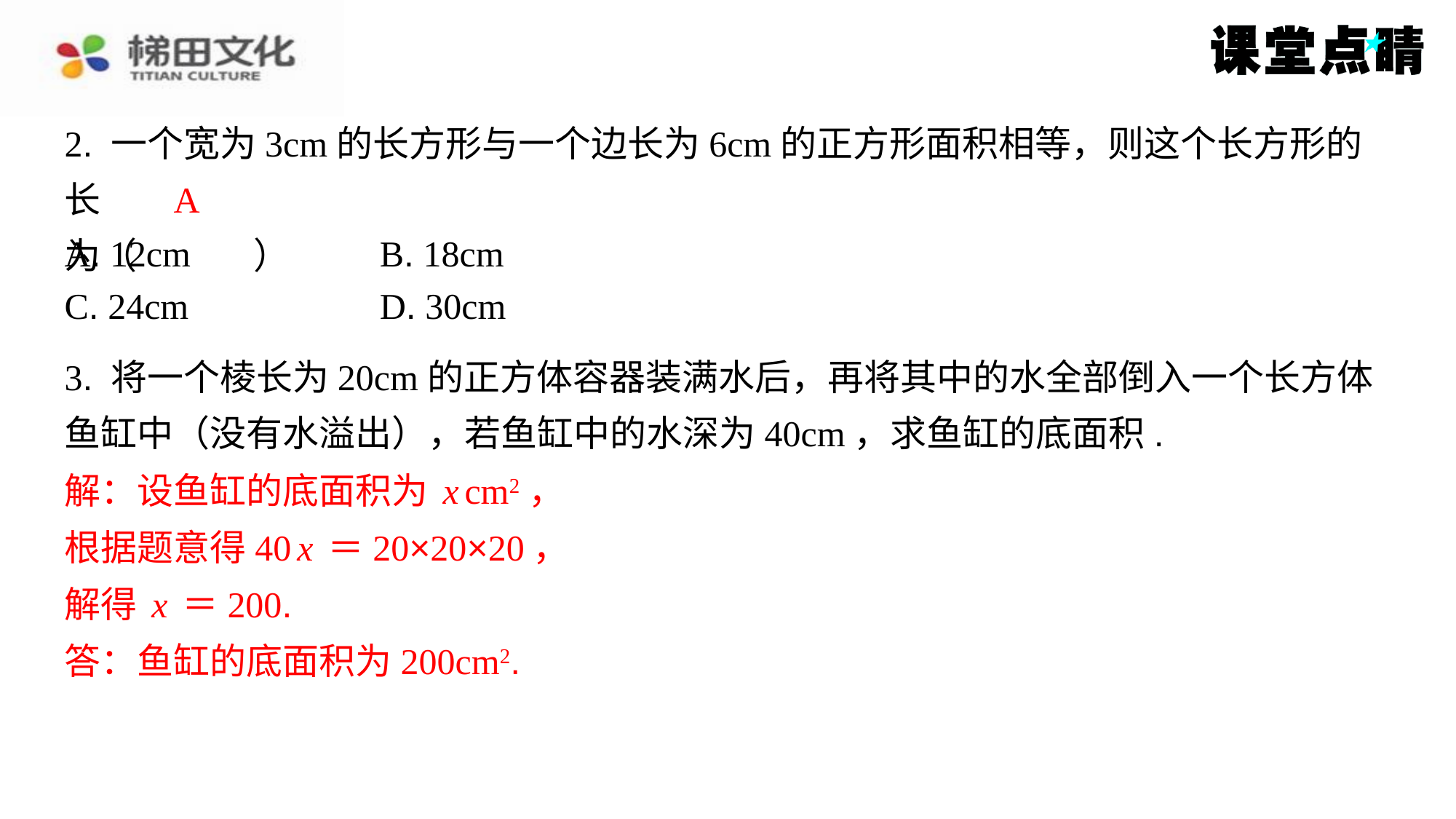

2. 一个宽为3cm的长方形与一个边长为6cm的正方形面积相等，则这个长方形的长
为（　A　）
A
| A. 12cm | B. 18cm |
| --- | --- |
| C. 24cm | D. 30cm |
3. 将一个棱长为20cm的正方体容器装满水后，再将其中的水全部倒入一个长方体
鱼缸中（没有水溢出），若鱼缸中的水深为40cm，求鱼缸的底面积.
解：设鱼缸的底面积为xcm2，
根据题意得40x＝20×20×20，
解得x＝200.
答：鱼缸的底面积为200cm2.
解：设鱼缸的底面积为xcm2，
根据题意得40x＝20×20×20，
解得x＝200.
答：鱼缸的底面积为200cm2.